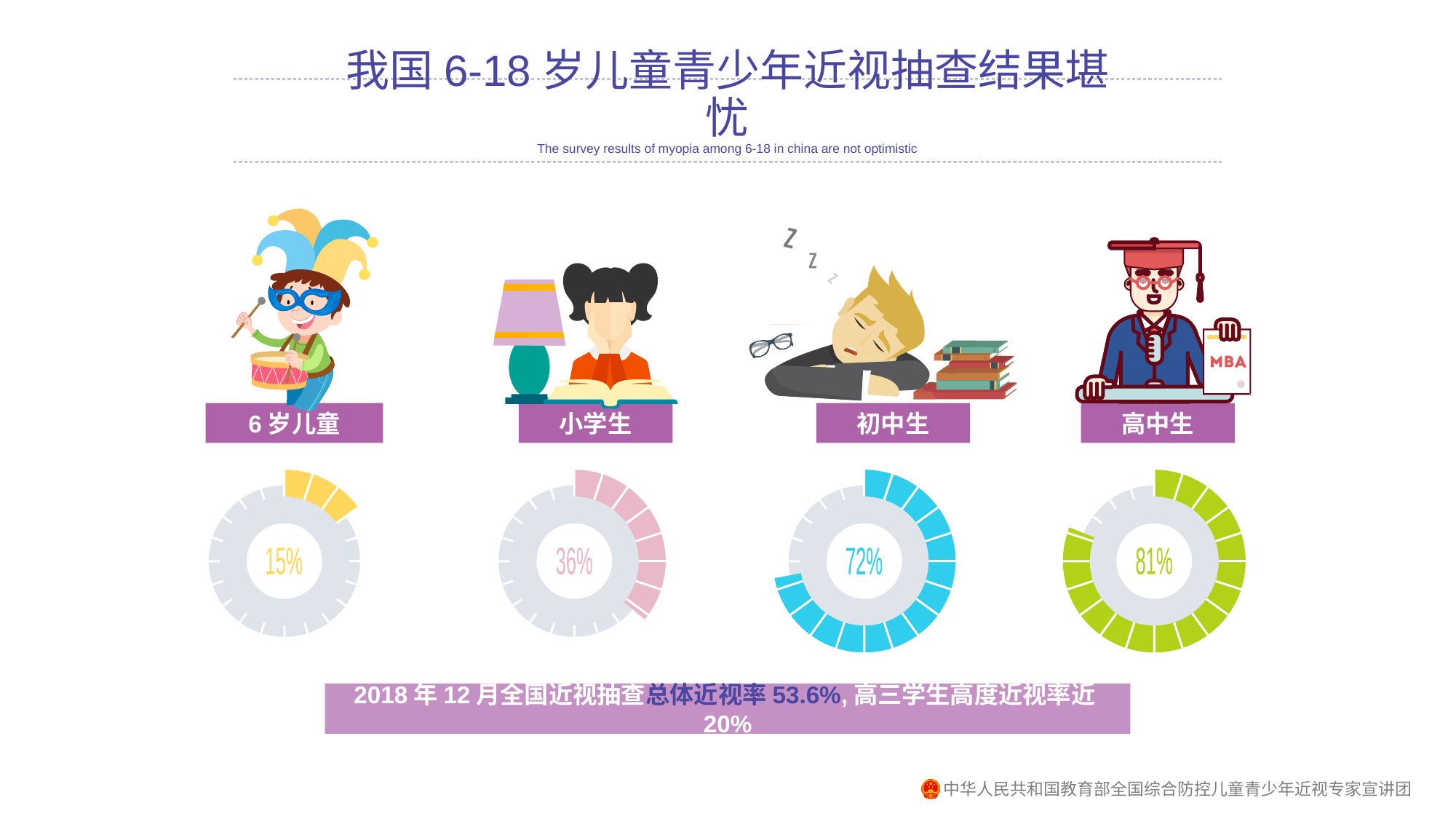

我国6-18岁儿童青少年近视抽查结果堪忧
The survey results of myopia among 6-18 in china are not optimistic

6岁儿童

初中生

高中生

小学生

15%

36%

72%

81%
2018年12月全国近视抽查总体近视率53.6%,高三学生高度近视率近20%